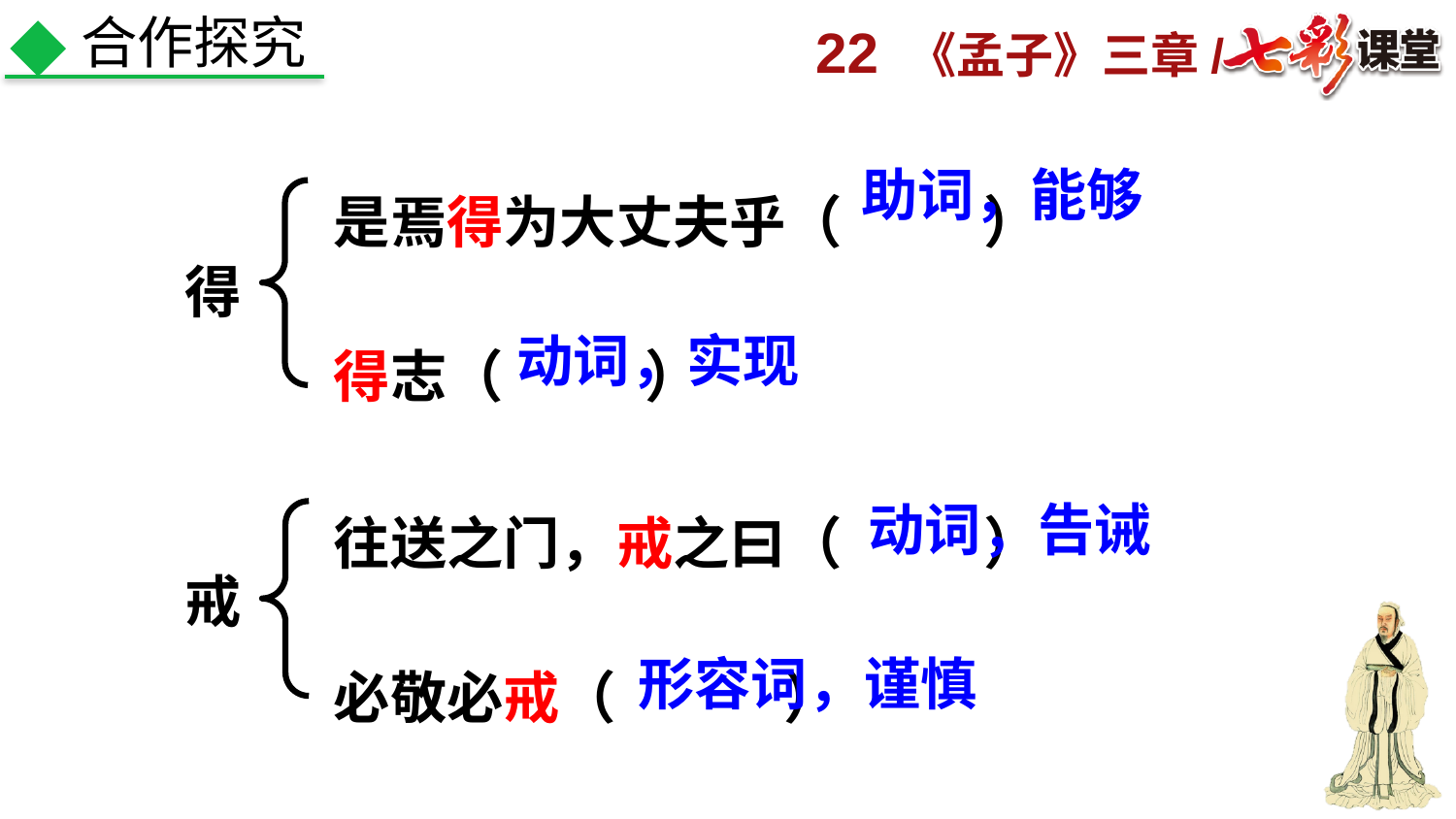

合作探究

是焉得为大丈夫乎（           ）
得志（           ）
助词，能够

得
动词，实现
往送之门，戒之曰（           ）
必敬必戒（             ）
动词，告诫

戒
形容词，谨慎